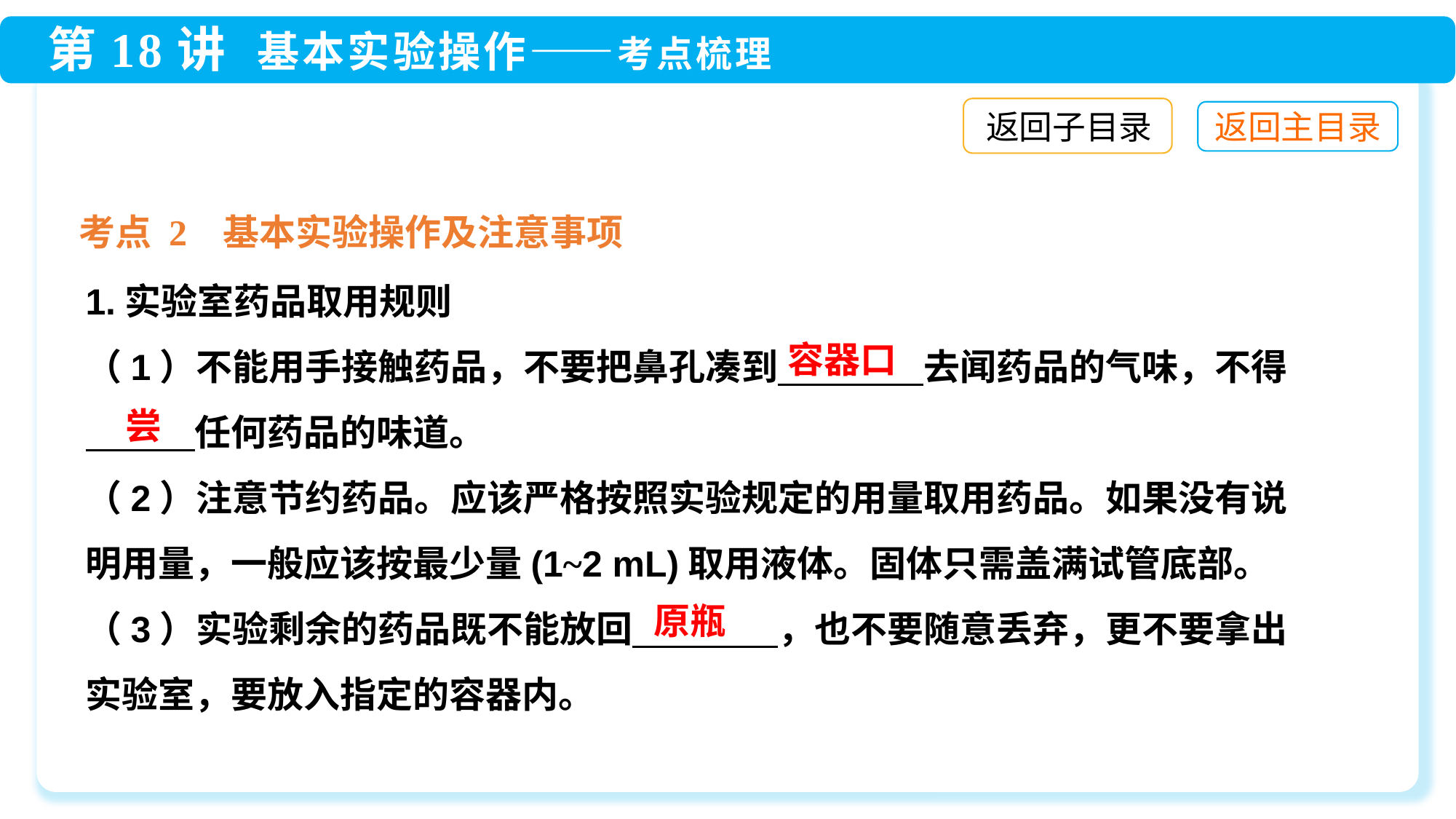

返回子目录
考点 2   基本实验操作及注意事项
1.实验室药品取用规则
（1）不能用手接触药品，不要把鼻孔凑到　　　　去闻药品的气味，不得
　　　任何药品的味道。
（2）注意节约药品。应该严格按照实验规定的用量取用药品。如果没有说明用量，一般应该按最少量(1~2 mL)取用液体。固体只需盖满试管底部。
（3）实验剩余的药品既不能放回　　　　，也不要随意丢弃，更不要拿出实验室，要放入指定的容器内。
容器口
尝
原瓶